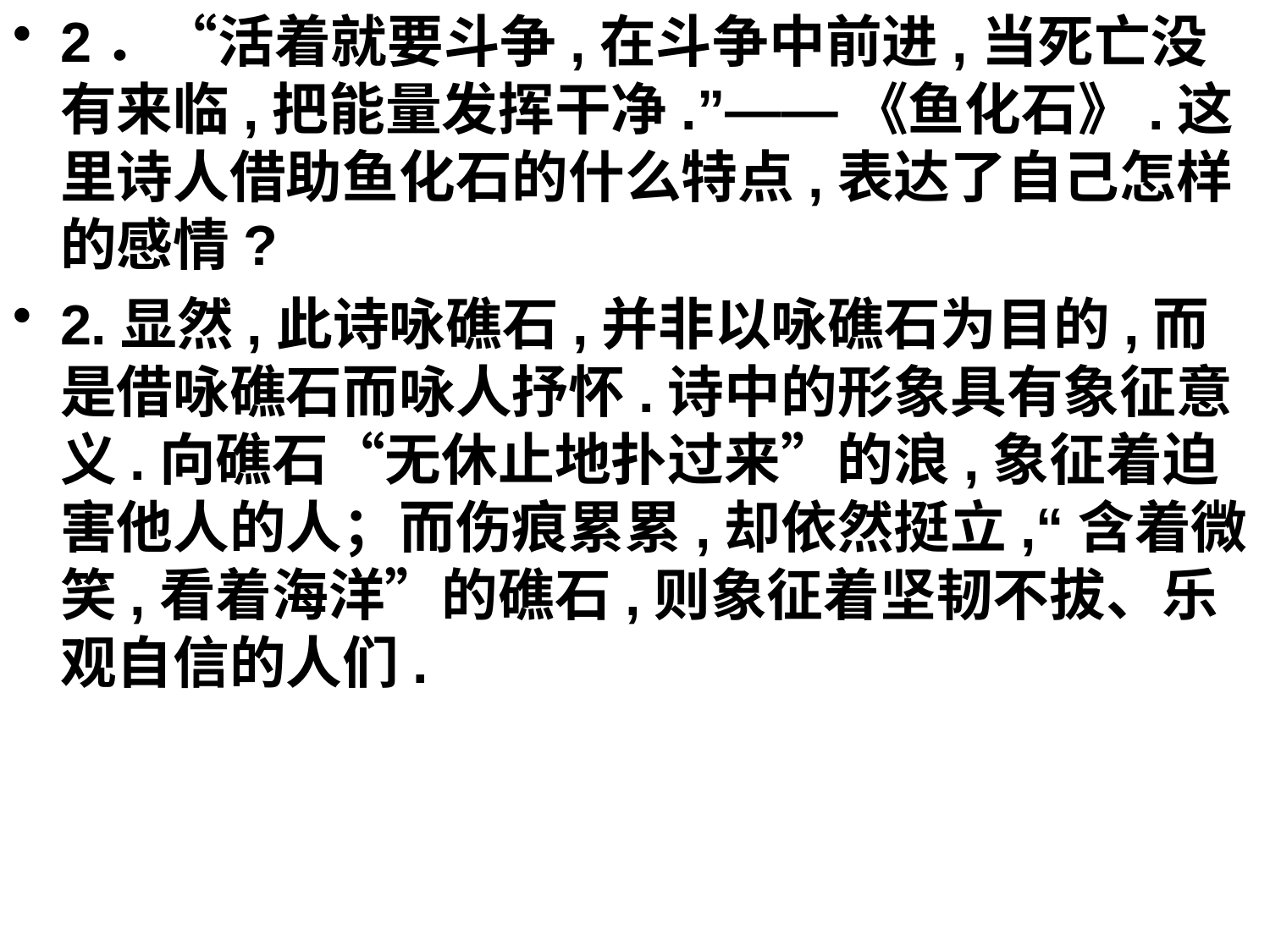

2．“活着就要斗争,在斗争中前进,当死亡没有来临,把能量发挥干净.”——《鱼化石》.这里诗人借助鱼化石的什么特点,表达了自己怎样的感情?
2.显然,此诗咏礁石,并非以咏礁石为目的,而是借咏礁石而咏人抒怀.诗中的形象具有象征意义.向礁石“无休止地扑过来”的浪,象征着迫害他人的人；而伤痕累累,却依然挺立,“含着微笑,看着海洋”的礁石,则象征着坚韧不拔、乐观自信的人们.